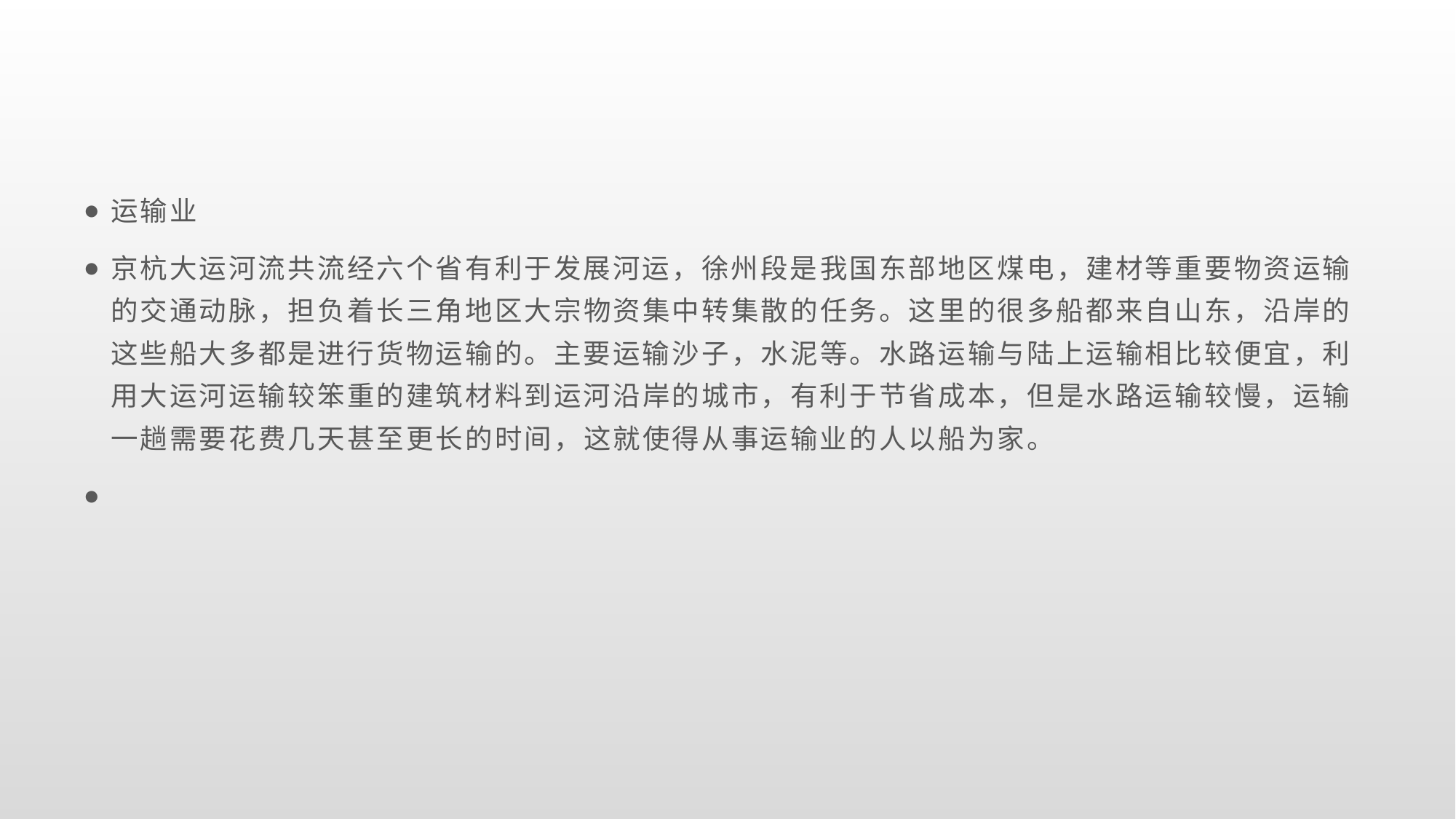

#
运输业
京杭大运河流共流经六个省有利于发展河运，徐州段是我国东部地区煤电，建材等重要物资运输的交通动脉，担负着长三角地区大宗物资集中转集散的任务。这里的很多船都来自山东，沿岸的这些船大多都是进行货物运输的。主要运输沙子，水泥等。水路运输与陆上运输相比较便宜，利用大运河运输较笨重的建筑材料到运河沿岸的城市，有利于节省成本，但是水路运输较慢，运输一趟需要花费几天甚至更长的时间，这就使得从事运输业的人以船为家。